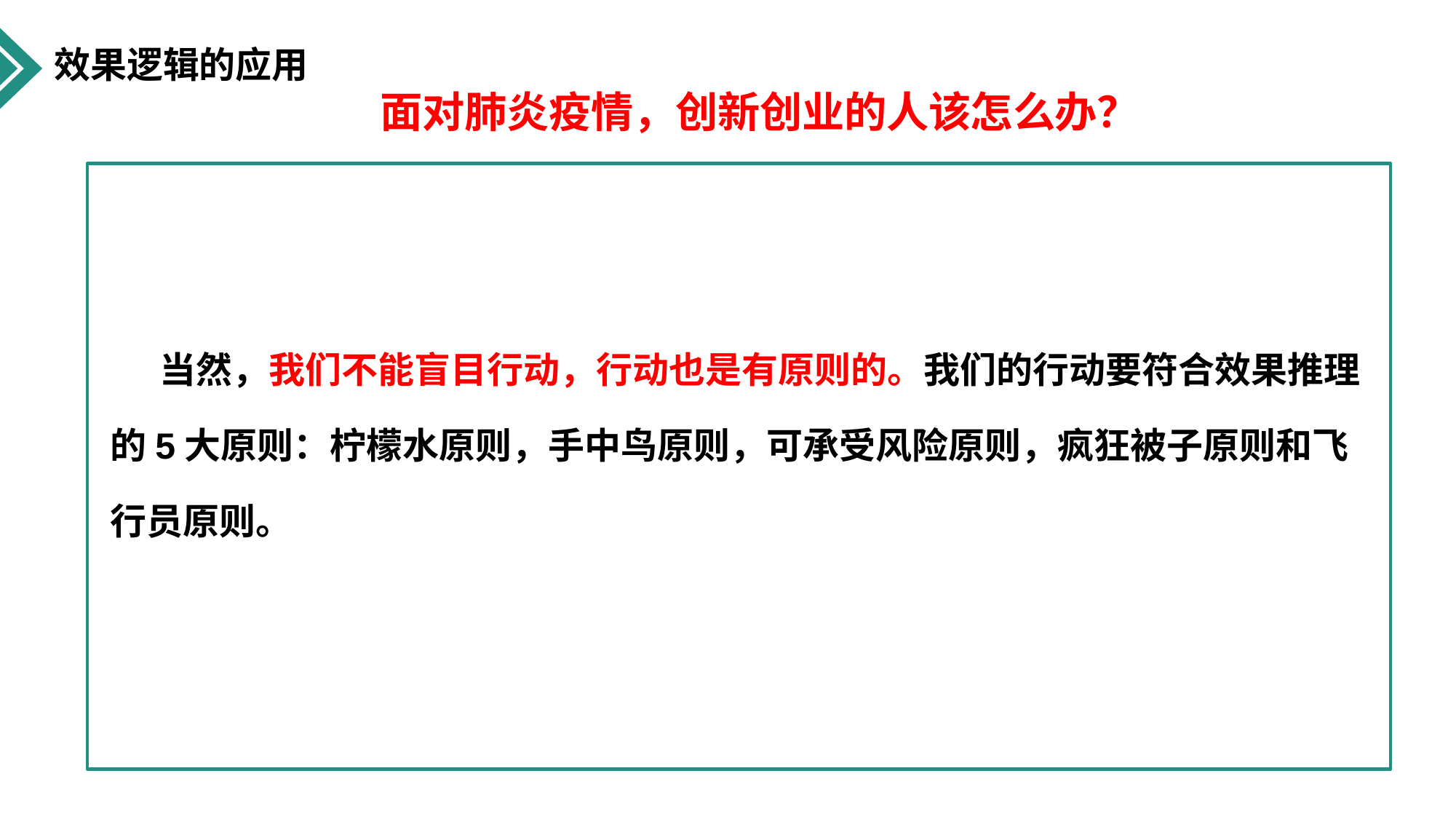

效果逻辑的应用
面对肺炎疫情，创新创业的人该怎么办？
     当然，我们不能盲目行动，行动也是有原则的。我们的行动要符合效果推理的5大原则：柠檬水原则，手中鸟原则，可承受风险原则，疯狂被子原则和飞行员原则。